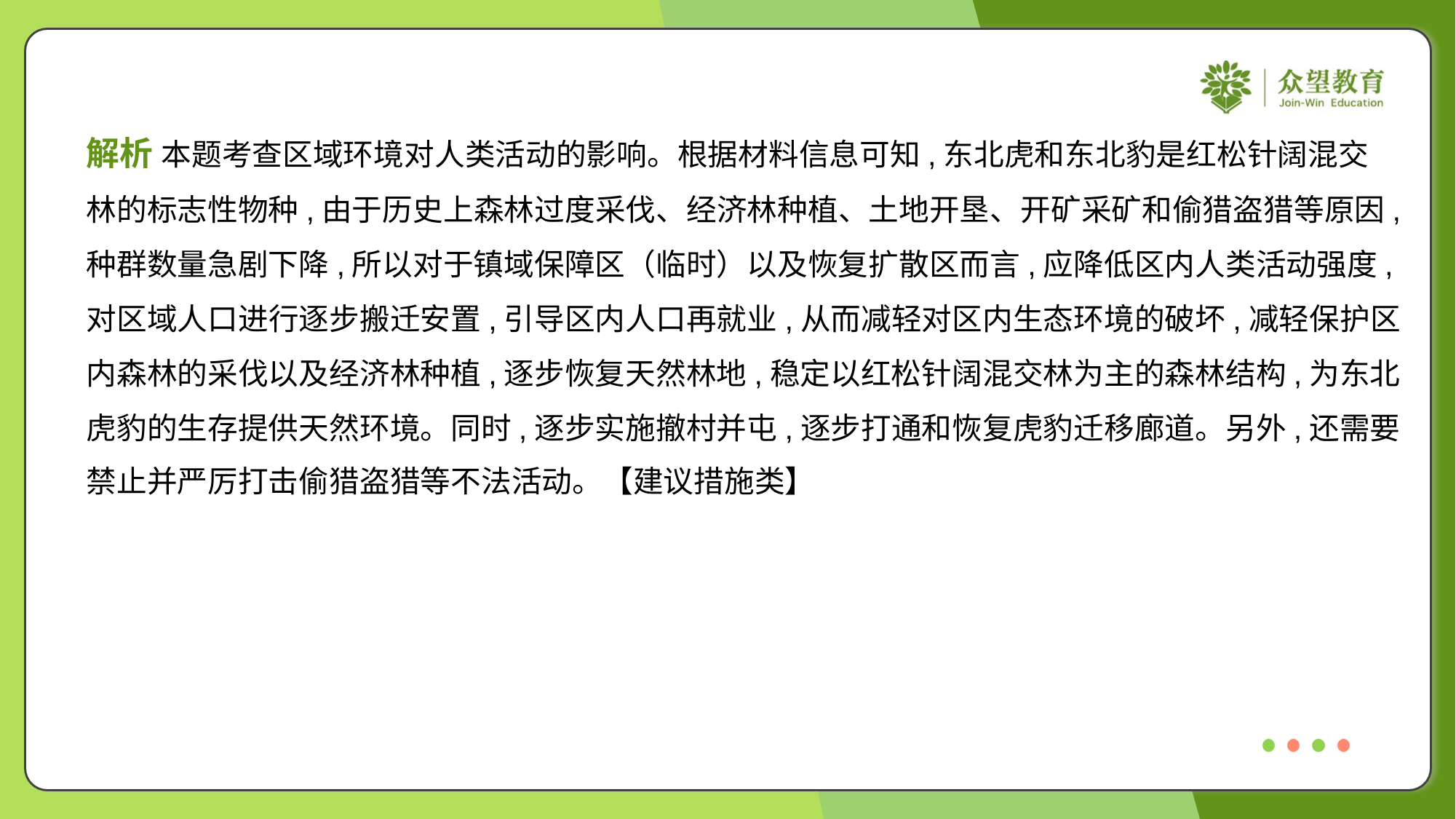

解析 本题考查区域环境对人类活动的影响。根据材料信息可知,东北虎和东北豹是红松针阔混交
林的标志性物种,由于历史上森林过度采伐、经济林种植、土地开垦、开矿采矿和偷猎盗猎等原因,
种群数量急剧下降,所以对于镇域保障区（临时）以及恢复扩散区而言,应降低区内人类活动强度,
对区域人口进行逐步搬迁安置,引导区内人口再就业,从而减轻对区内生态环境的破坏,减轻保护区
内森林的采伐以及经济林种植,逐步恢复天然林地,稳定以红松针阔混交林为主的森林结构,为东北
虎豹的生存提供天然环境。同时,逐步实施撤村并屯,逐步打通和恢复虎豹迁移廊道。另外,还需要
禁止并严厉打击偷猎盗猎等不法活动。【建议措施类】